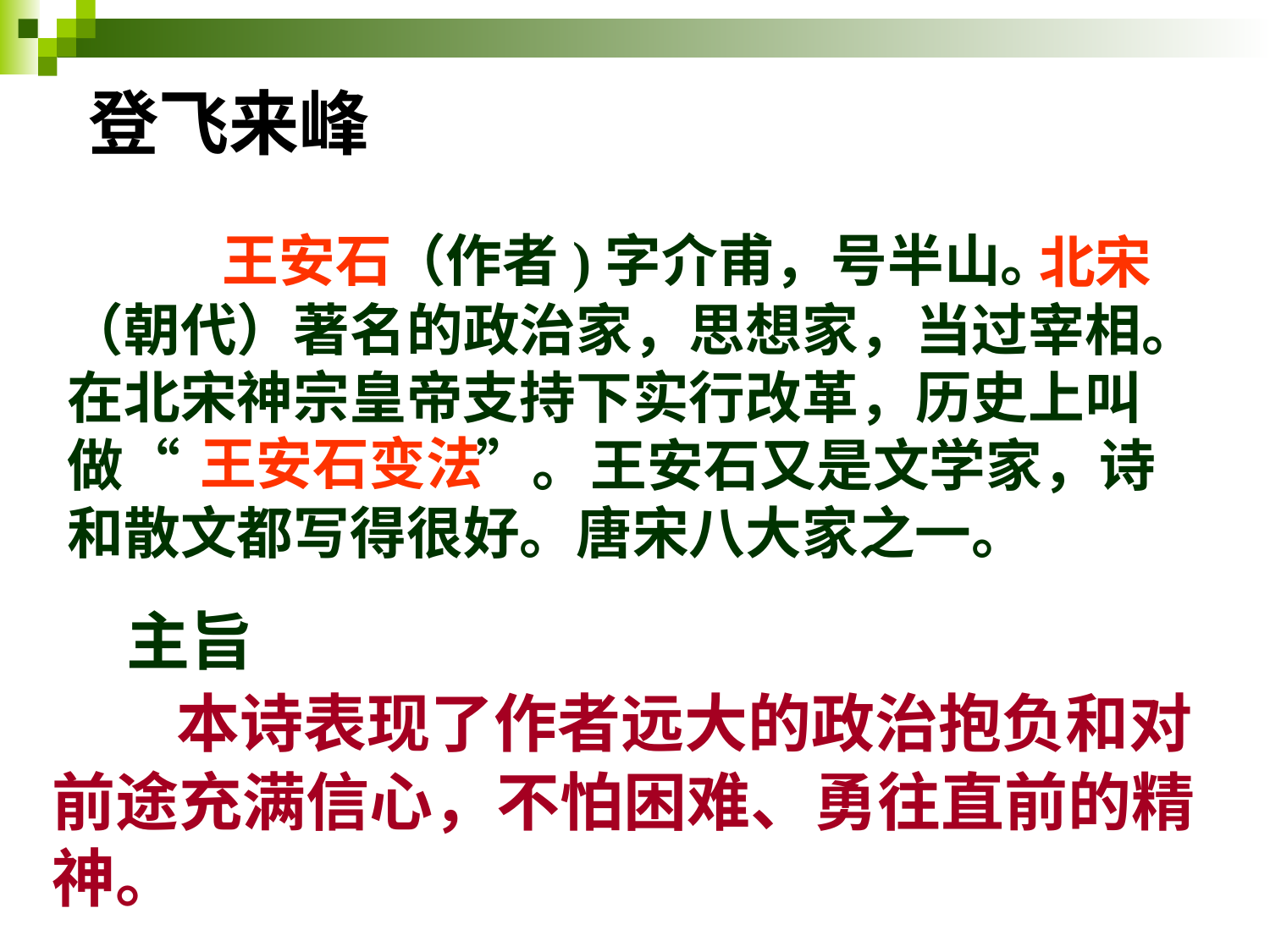

# 登飞来峰
                         （作者)字介甫，号半山。        （朝代）著名的政治家，思想家，当过宰相。在北宋神宗皇帝支持下实行改革，历史上叫做“                       ”。王安石又是文学家，诗和散文都写得很好。唐宋八大家之一。
 王安石
北宋
王安石变法
主旨
      本诗表现了作者远大的政治抱负和对前途充满信心，不怕困难、勇往直前的精神。